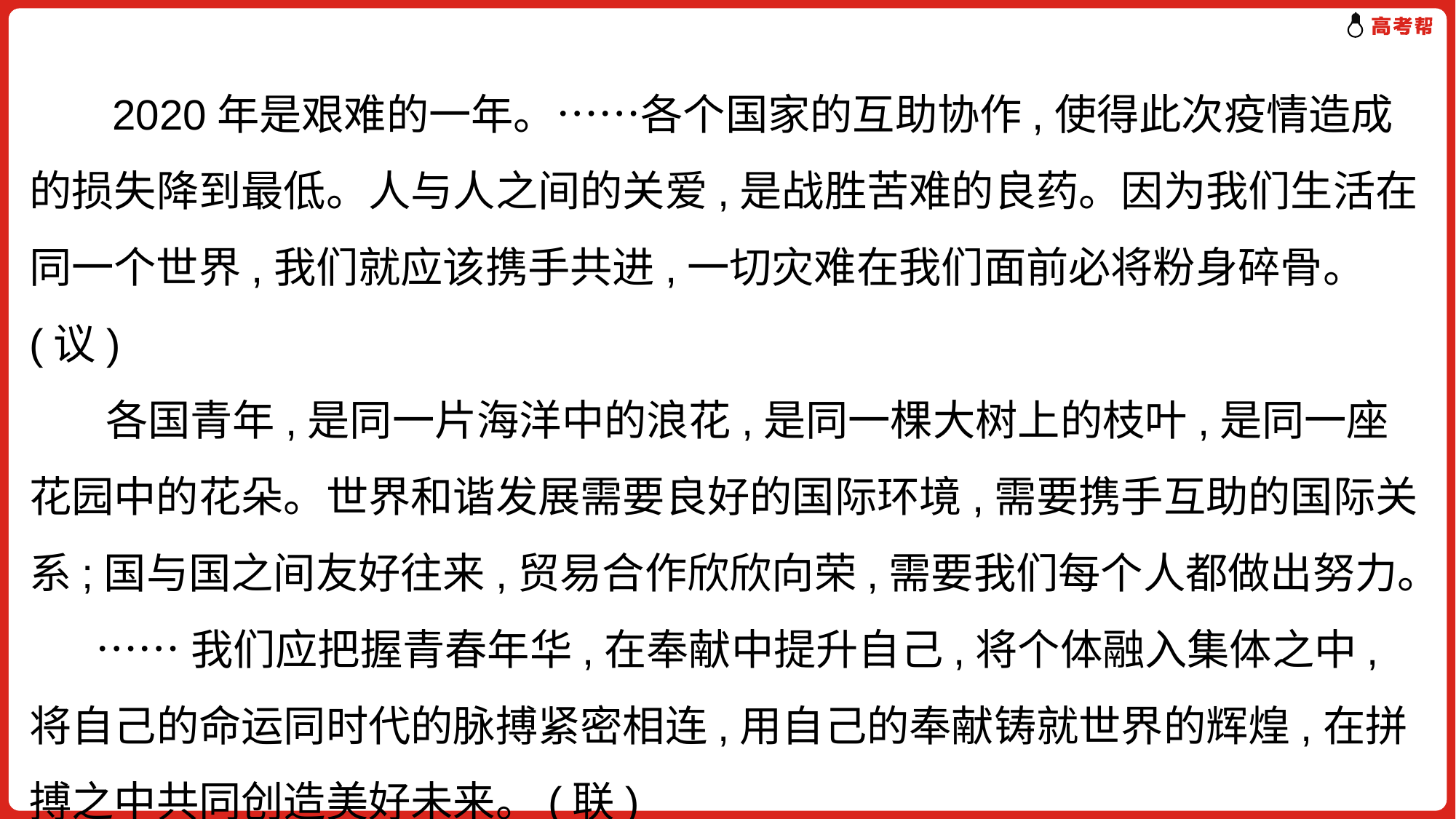

2020年是艰难的一年。……各个国家的互助协作,使得此次疫情造成的损失降到最低。人与人之间的关爱,是战胜苦难的良药。因为我们生活在同一个世界,我们就应该携手共进,一切灾难在我们面前必将粉身碎骨。(议)
       各国青年,是同一片海洋中的浪花,是同一棵大树上的枝叶,是同一座花园中的花朵。世界和谐发展需要良好的国际环境,需要携手互助的国际关系;国与国之间友好往来,贸易合作欣欣向荣,需要我们每个人都做出努力。
       ……我们应把握青春年华,在奉献中提升自己,将个体融入集体之中,将自己的命运同时代的脉搏紧密相连,用自己的奉献铸就世界的辉煌,在拼搏之中共同创造美好未来。(联)